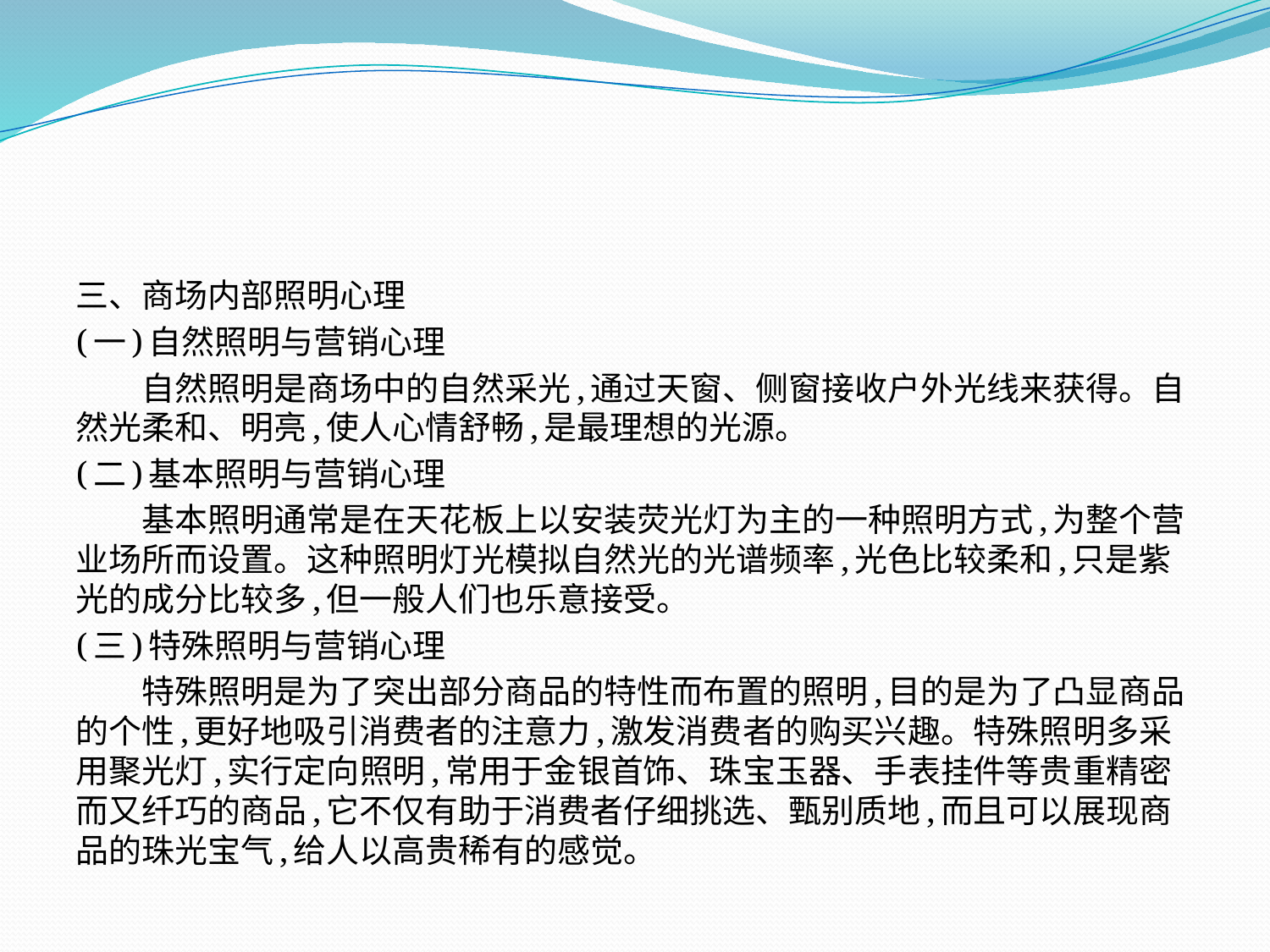

三、商场内部照明心理
(一)自然照明与营销心理
　　自然照明是商场中的自然采光,通过天窗、侧窗接收户外光线来获得。自然光柔和、明亮,使人心情舒畅,是最理想的光源。
(二)基本照明与营销心理
　　基本照明通常是在天花板上以安装荧光灯为主的一种照明方式,为整个营业场所而设置。这种照明灯光模拟自然光的光谱频率,光色比较柔和,只是紫光的成分比较多,但一般人们也乐意接受。
(三)特殊照明与营销心理
　　特殊照明是为了突出部分商品的特性而布置的照明,目的是为了凸显商品的个性,更好地吸引消费者的注意力,激发消费者的购买兴趣。特殊照明多采用聚光灯,实行定向照明,常用于金银首饰、珠宝玉器、手表挂件等贵重精密而又纤巧的商品,它不仅有助于消费者仔细挑选、甄别质地,而且可以展现商品的珠光宝气,给人以高贵稀有的感觉。